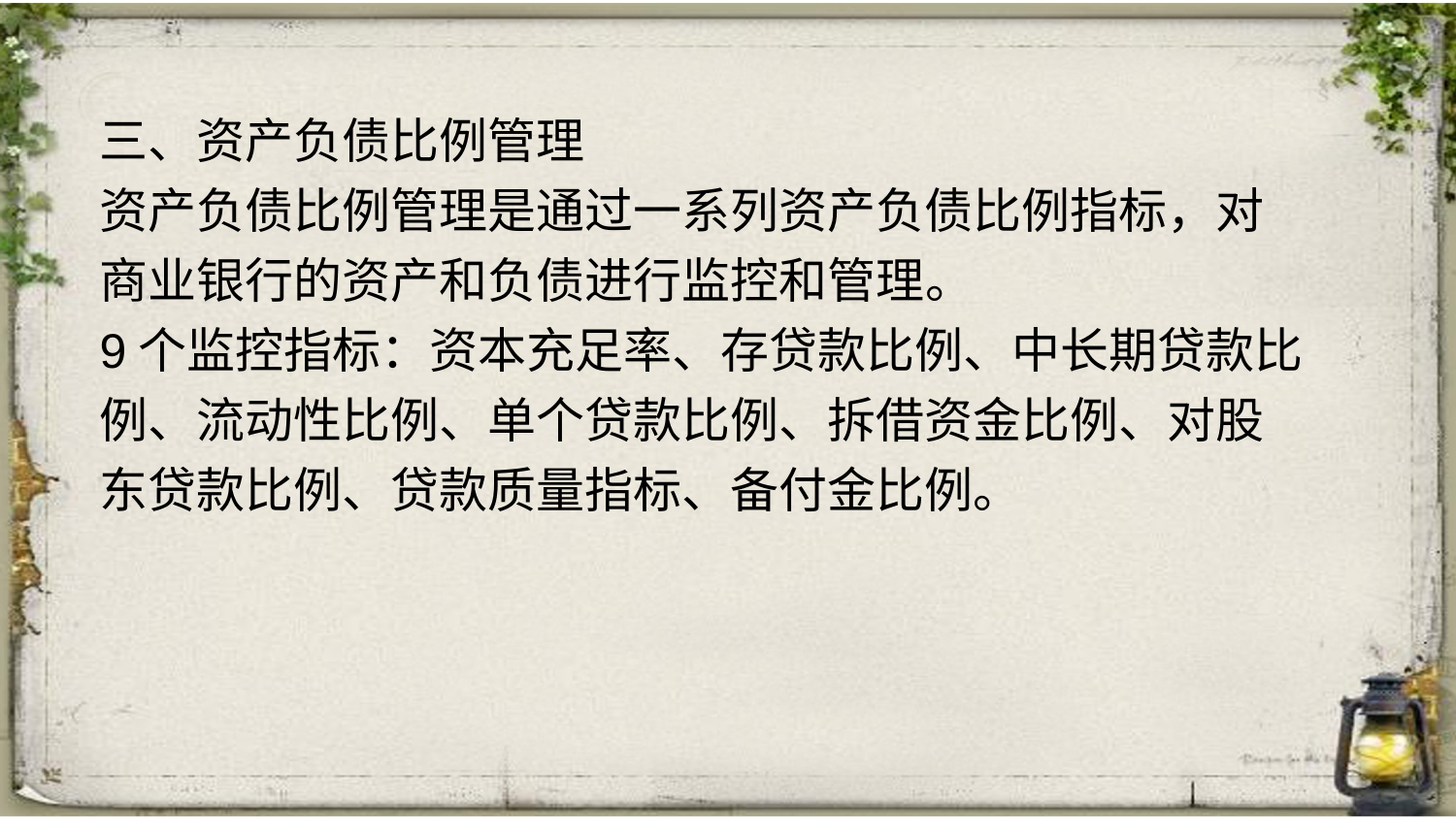

三、资产负债比例管理
资产负债比例管理是通过一系列资产负债比例指标，对商业银行的资产和负债进行监控和管理。
9个监控指标：资本充足率、存贷款比例、中长期贷款比例、流动性比例、单个贷款比例、拆借资金比例、对股东贷款比例、贷款质量指标、备付金比例。